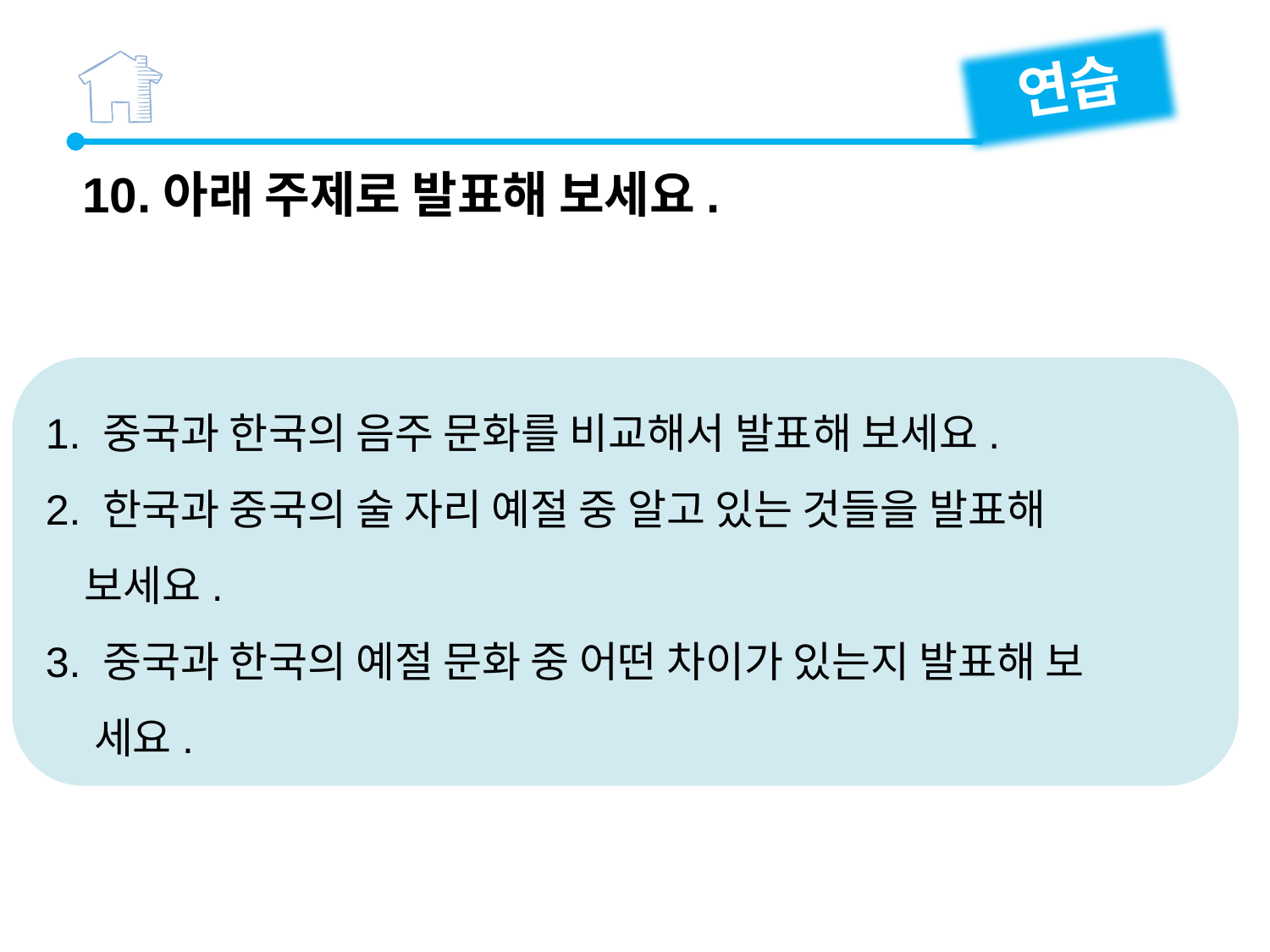

연습

10.아래 주제로 발표해 보세요.
1. 중국과 한국의 음주 문화를 비교해서 발표해 보세요.
2. 한국과 중국의 술 자리 예절 중 알고 있는 것들을 발표해
   보세요.
3. 중국과 한국의 예절 문화 중 어떤 차이가 있는지 발표해 보
    세요.